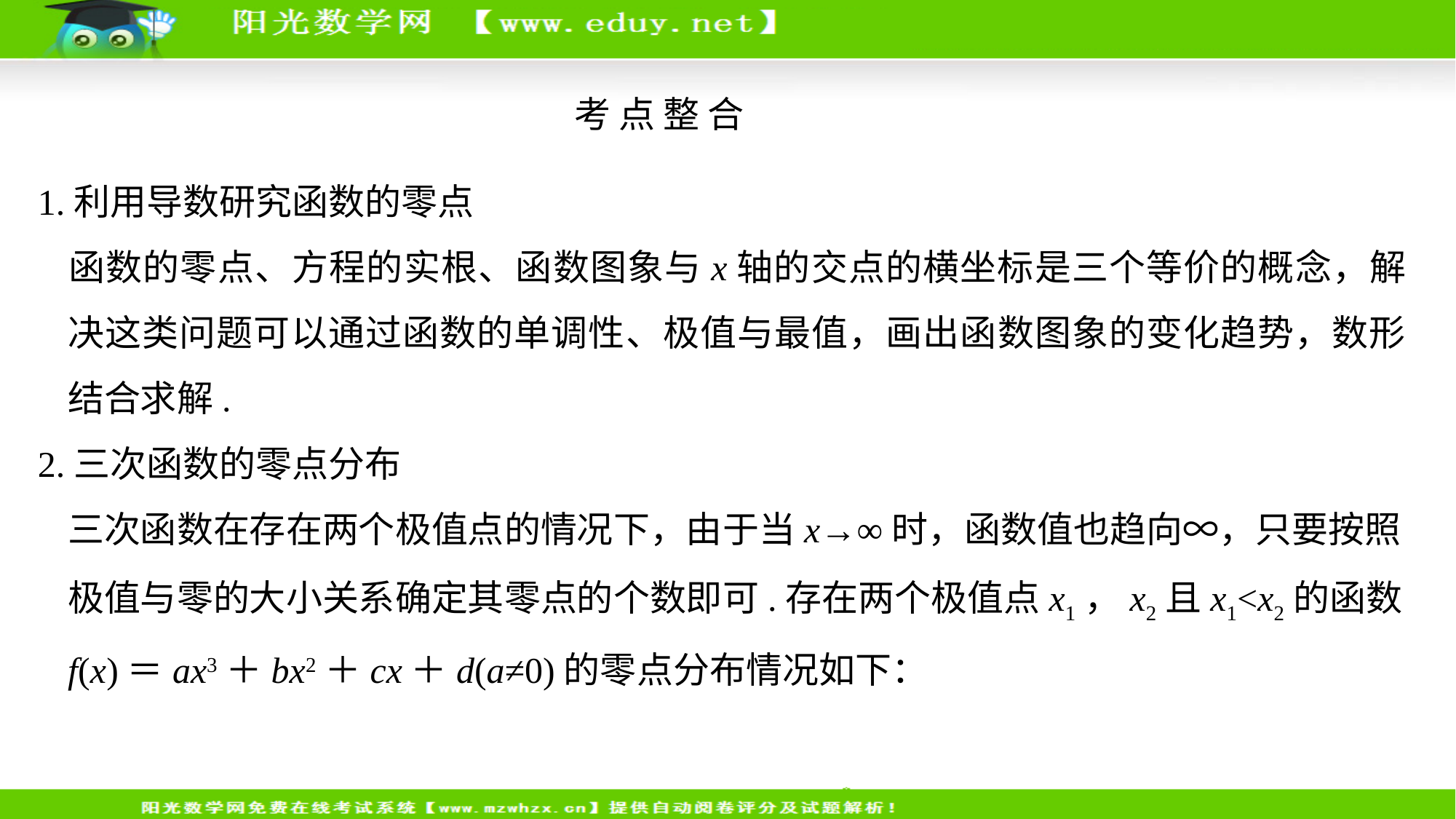

考 点 整 合
1.利用导数研究函数的零点
	函数的零点、方程的实根、函数图象与x轴的交点的横坐标是三个等价的概念，解决这类问题可以通过函数的单调性、极值与最值，画出函数图象的变化趋势，数形结合求解.
2.三次函数的零点分布
	三次函数在存在两个极值点的情况下，由于当x→∞时，函数值也趋向∞，只要按照极值与零的大小关系确定其零点的个数即可.存在两个极值点x1，x2且x1<x2的函数f(x)＝ax3＋bx2＋cx＋d(a≠0)的零点分布情况如下：